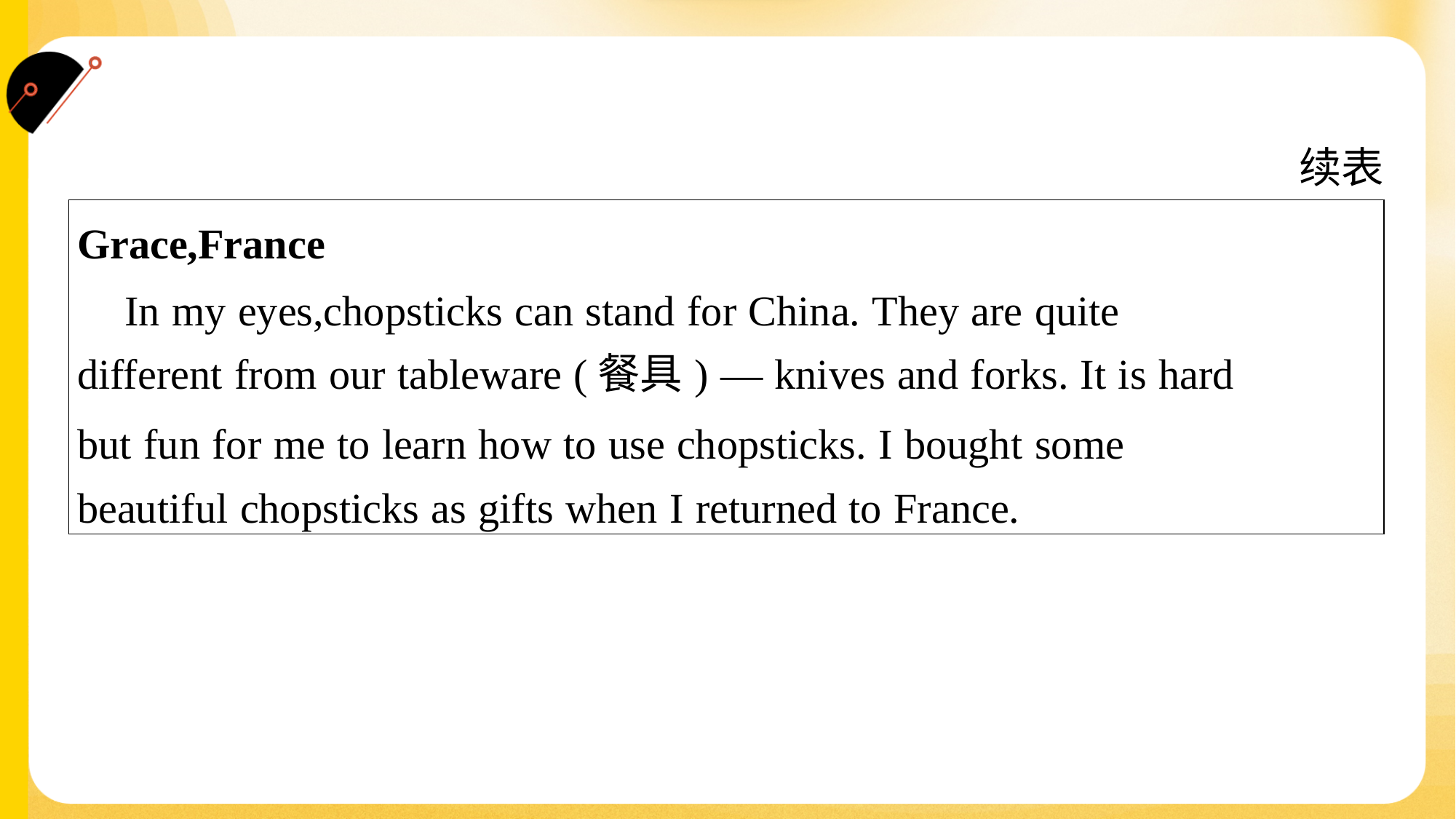

续表
| Grace,France In my eyes,chopsticks can stand for China. They are quite different from our tableware (餐具) — knives and forks. It is hard but fun for me to learn how to use chopsticks. I bought some beautiful chopsticks as gifts when I returned to France. |
| --- |